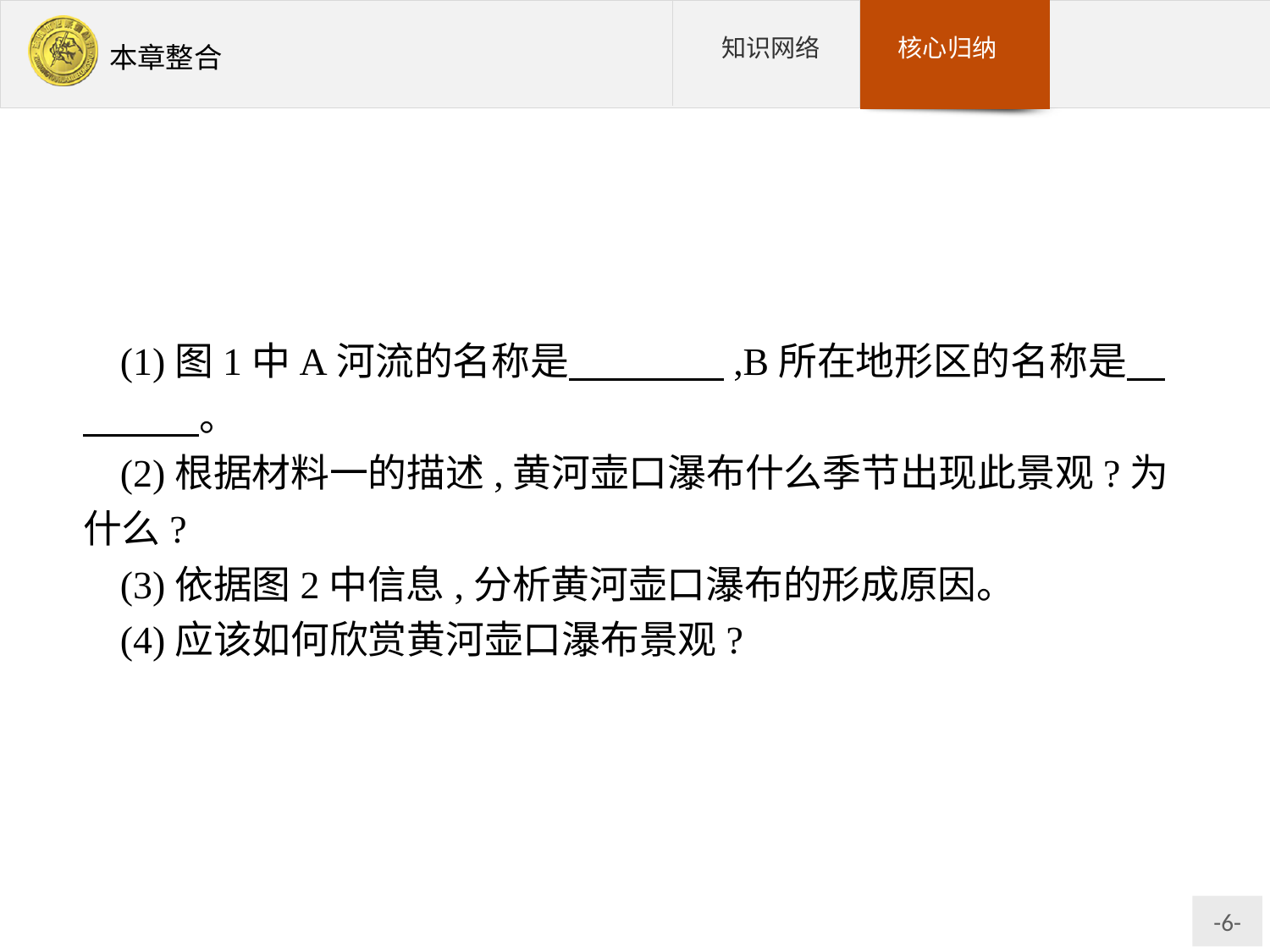

(1)图1中A河流的名称是　　　　,B所在地形区的名称是　　　　。
(2)根据材料一的描述,黄河壶口瀑布什么季节出现此景观?为什么?
(3)依据图2中信息,分析黄河壶口瀑布的形成原因。
(4)应该如何欣赏黄河壶口瀑布景观?